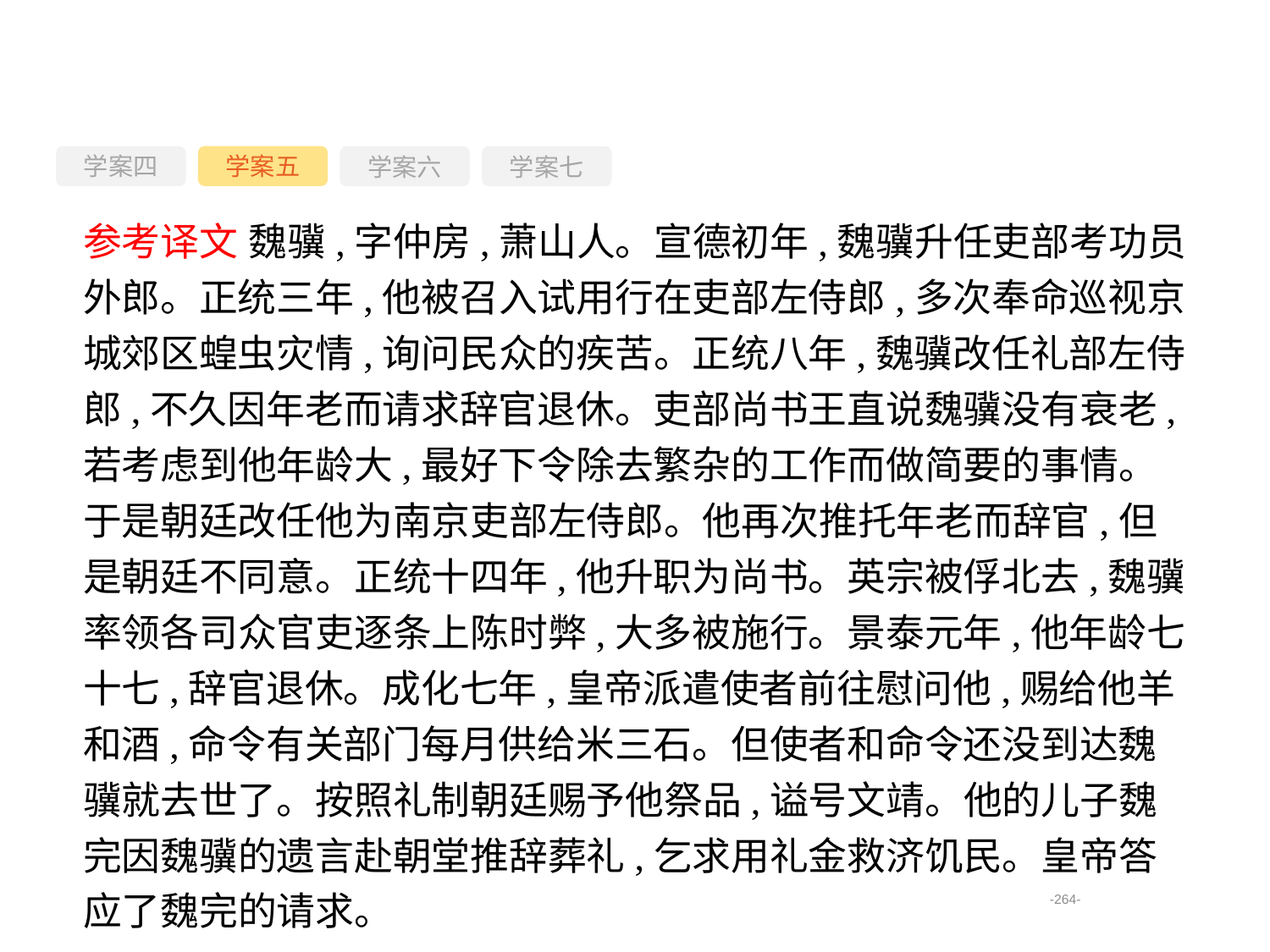

学案四
学案六
学案七
学案五
参考译文 魏骥,字仲房,萧山人。宣德初年,魏骥升任吏部考功员外郎。正统三年,他被召入试用行在吏部左侍郎,多次奉命巡视京城郊区蝗虫灾情,询问民众的疾苦。正统八年,魏骥改任礼部左侍郎,不久因年老而请求辞官退休。吏部尚书王直说魏骥没有衰老,若考虑到他年龄大,最好下令除去繁杂的工作而做简要的事情。于是朝廷改任他为南京吏部左侍郎。他再次推托年老而辞官,但是朝廷不同意。正统十四年,他升职为尚书。英宗被俘北去,魏骥率领各司众官吏逐条上陈时弊,大多被施行。景泰元年,他年龄七十七,辞官退休。成化七年,皇帝派遣使者前往慰问他,赐给他羊和酒,命令有关部门每月供给米三石。但使者和命令还没到达魏骥就去世了。按照礼制朝廷赐予他祭品,谥号文靖。他的儿子魏完因魏骥的遗言赴朝堂推辞葬礼,乞求用礼金救济饥民。皇帝答应了魏完的请求。
-264-